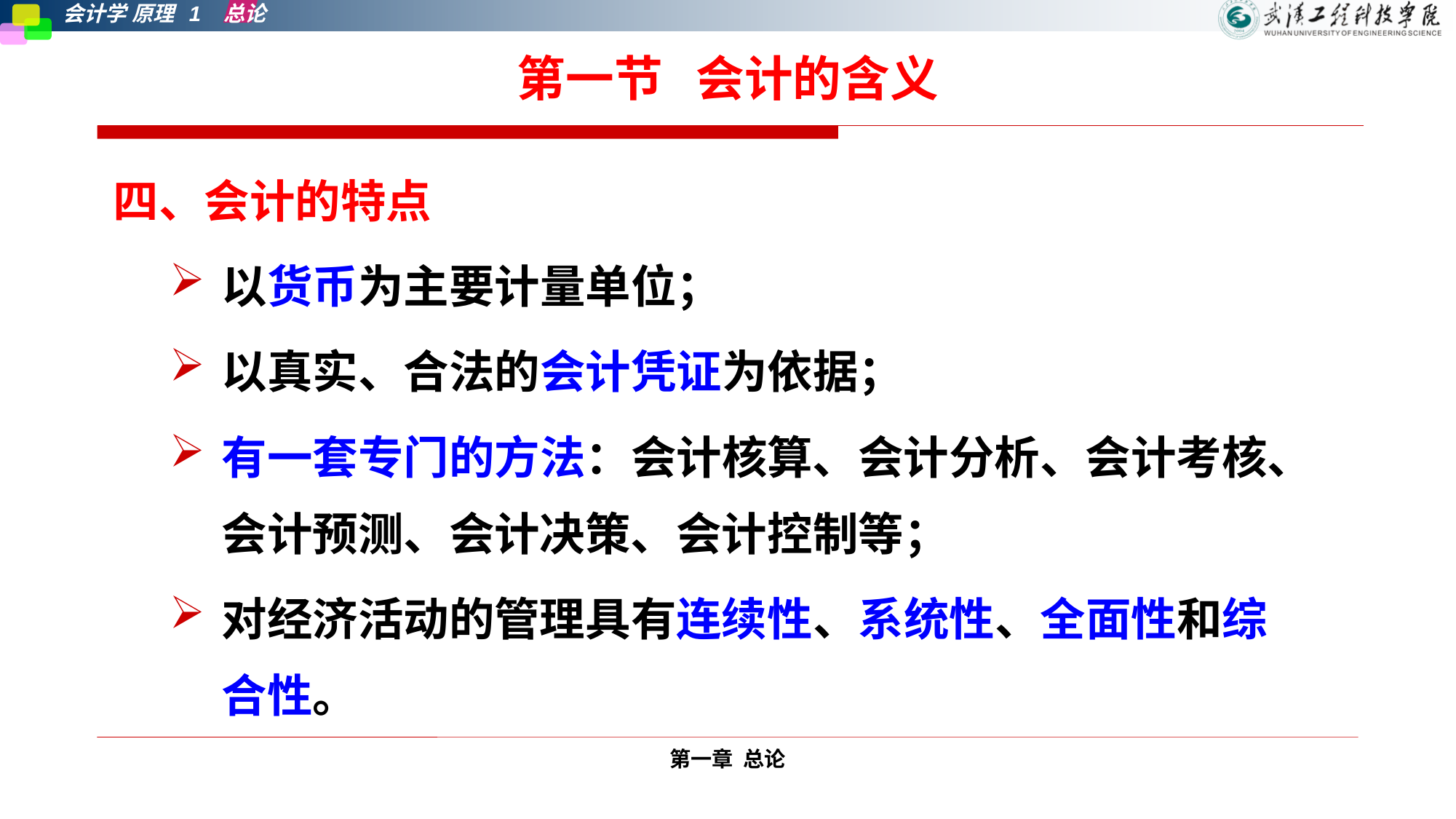

# 第一节   会计的含义
四、会计的特点
以货币为主要计量单位；
以真实、合法的会计凭证为依据；
有一套专门的方法：会计核算、会计分析、会计考核、会计预测、会计决策、会计控制等；
对经济活动的管理具有连续性、系统性、全面性和综合性。
第一章  总论